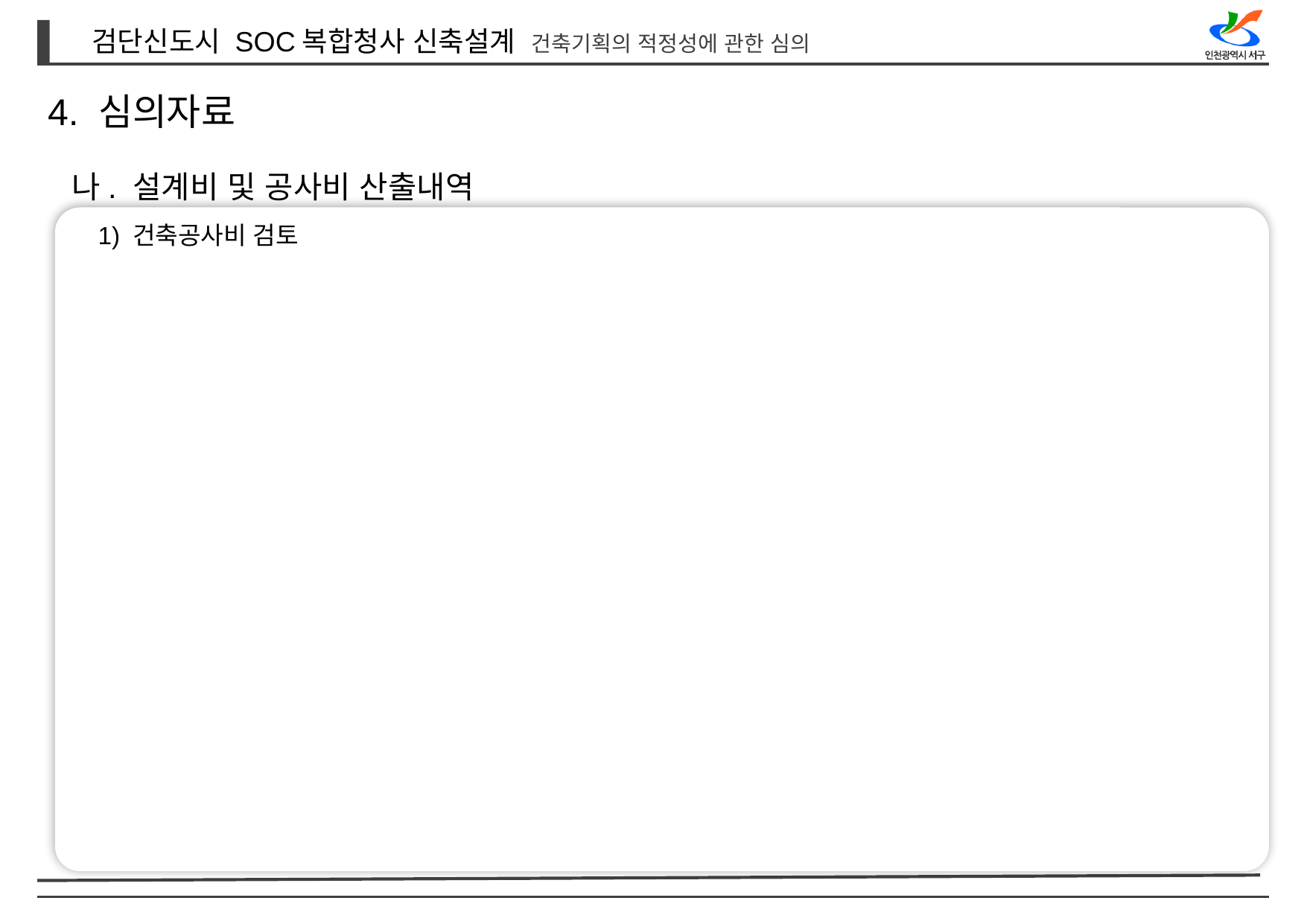

4. 심의자료
나. 설계비 및 공사비 산출내역

1) 건축공사비 검토